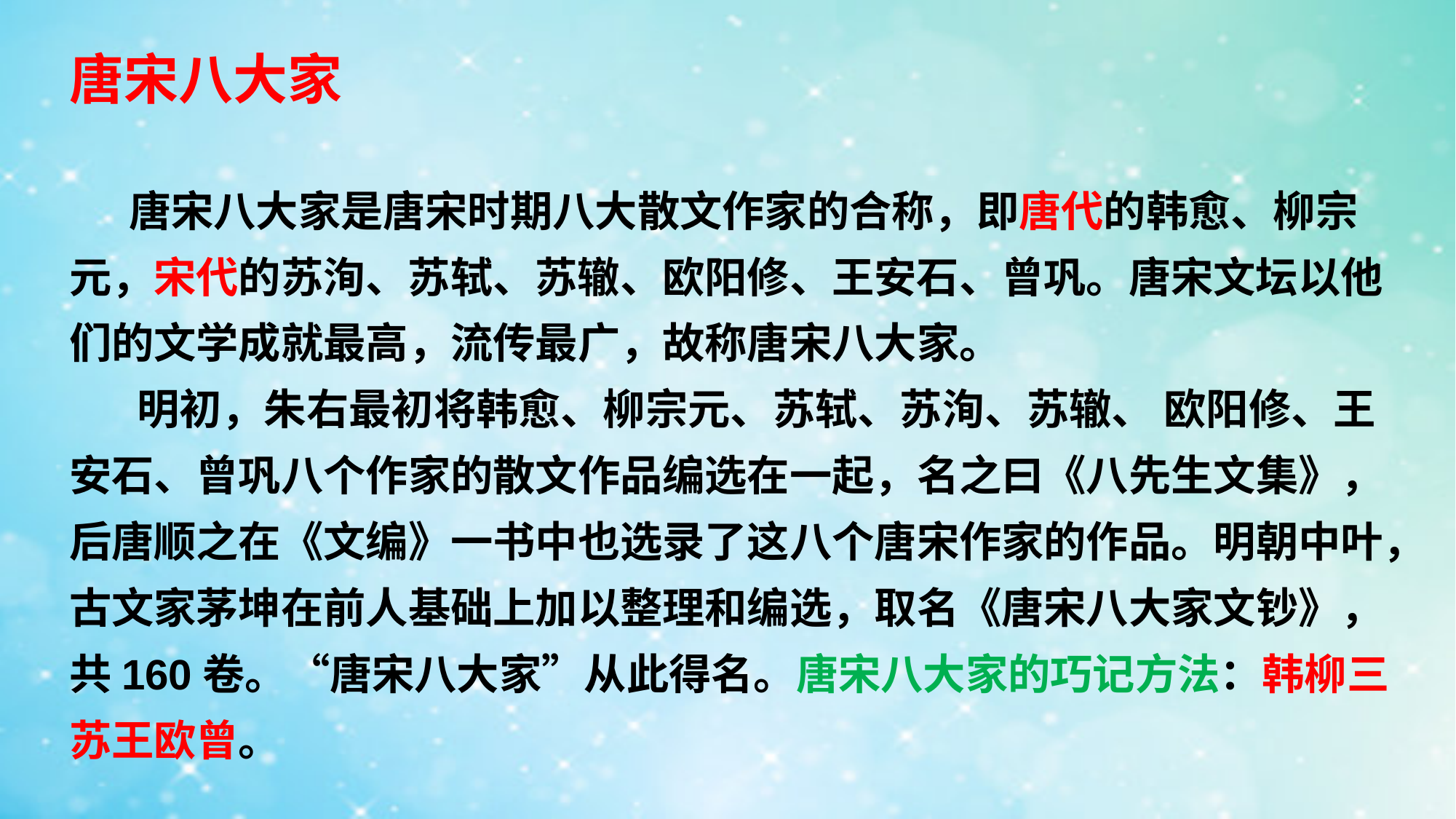

唐宋八大家
      唐宋八大家是唐宋时期八大散文作家的合称，即唐代的韩愈、柳宗元，宋代的苏洵、苏轼、苏辙、欧阳修、王安石、曾巩。唐宋文坛以他们的文学成就最高，流传最广，故称唐宋八大家。
      明初，朱右最初将韩愈、柳宗元、苏轼、苏洵、苏辙、 欧阳修、王安石、曾巩八个作家的散文作品编选在一起，名之曰《八先生文集》，后唐顺之在《文编》一书中也选录了这八个唐宋作家的作品。明朝中叶，古文家茅坤在前人基础上加以整理和编选，取名《唐宋八大家文钞》，共160卷。“唐宋八大家”从此得名。唐宋八大家的巧记方法：韩柳三苏王欧曾。